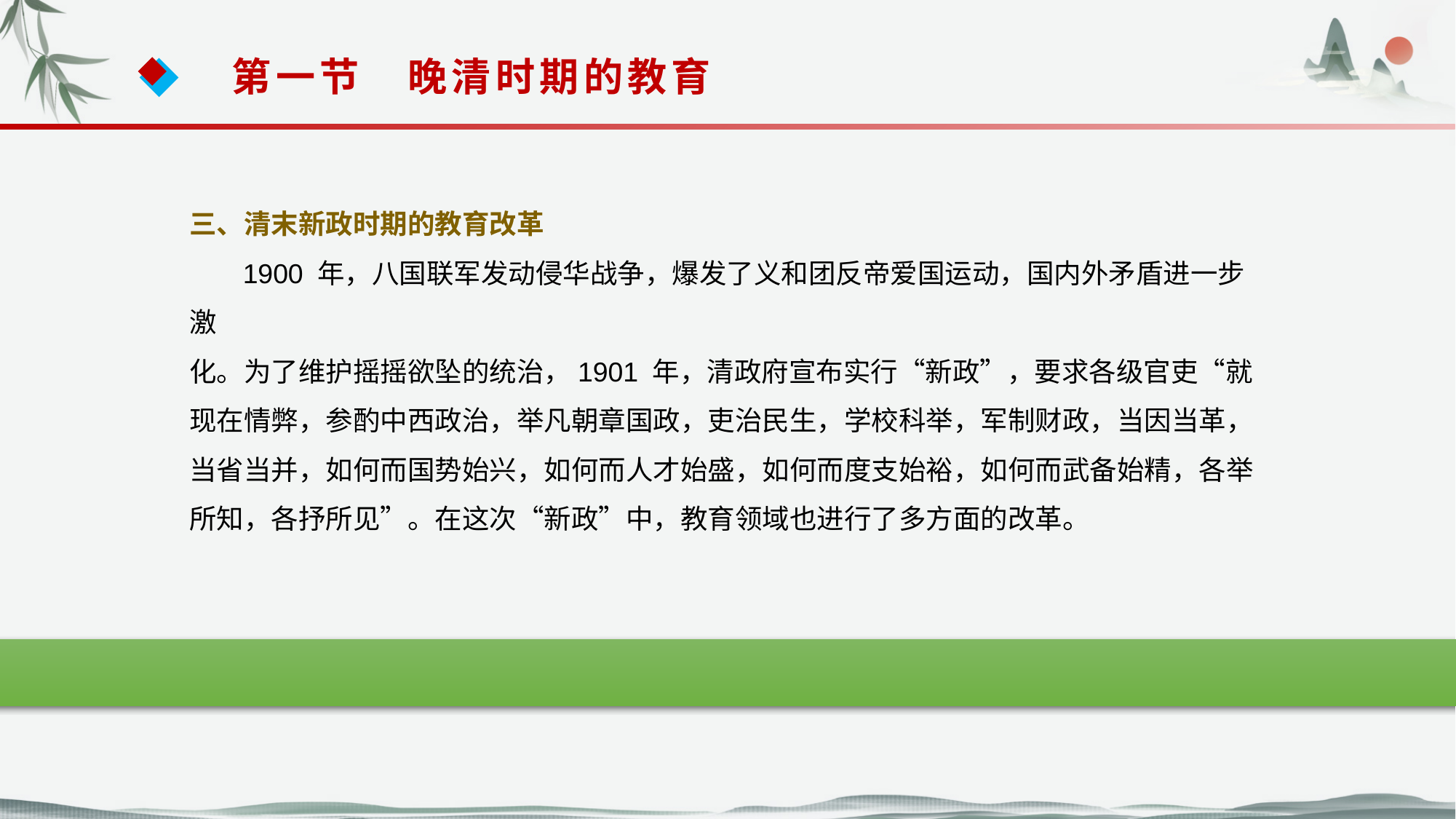

第一节　晚清时期的教育

三、清末新政时期的教育改革
       1900 年，八国联军发动侵华战争，爆发了义和团反帝爱国运动，国内外矛盾进一步激
化。为了维护摇摇欲坠的统治，1901 年，清政府宣布实行“新政”，要求各级官吏“就现在情弊，参酌中西政治，举凡朝章国政，吏治民生，学校科举，军制财政，当因当革，当省当并，如何而国势始兴，如何而人才始盛，如何而度支始裕，如何而武备始精，各举所知，各抒所见”。在这次“新政”中，教育领域也进行了多方面的改革。